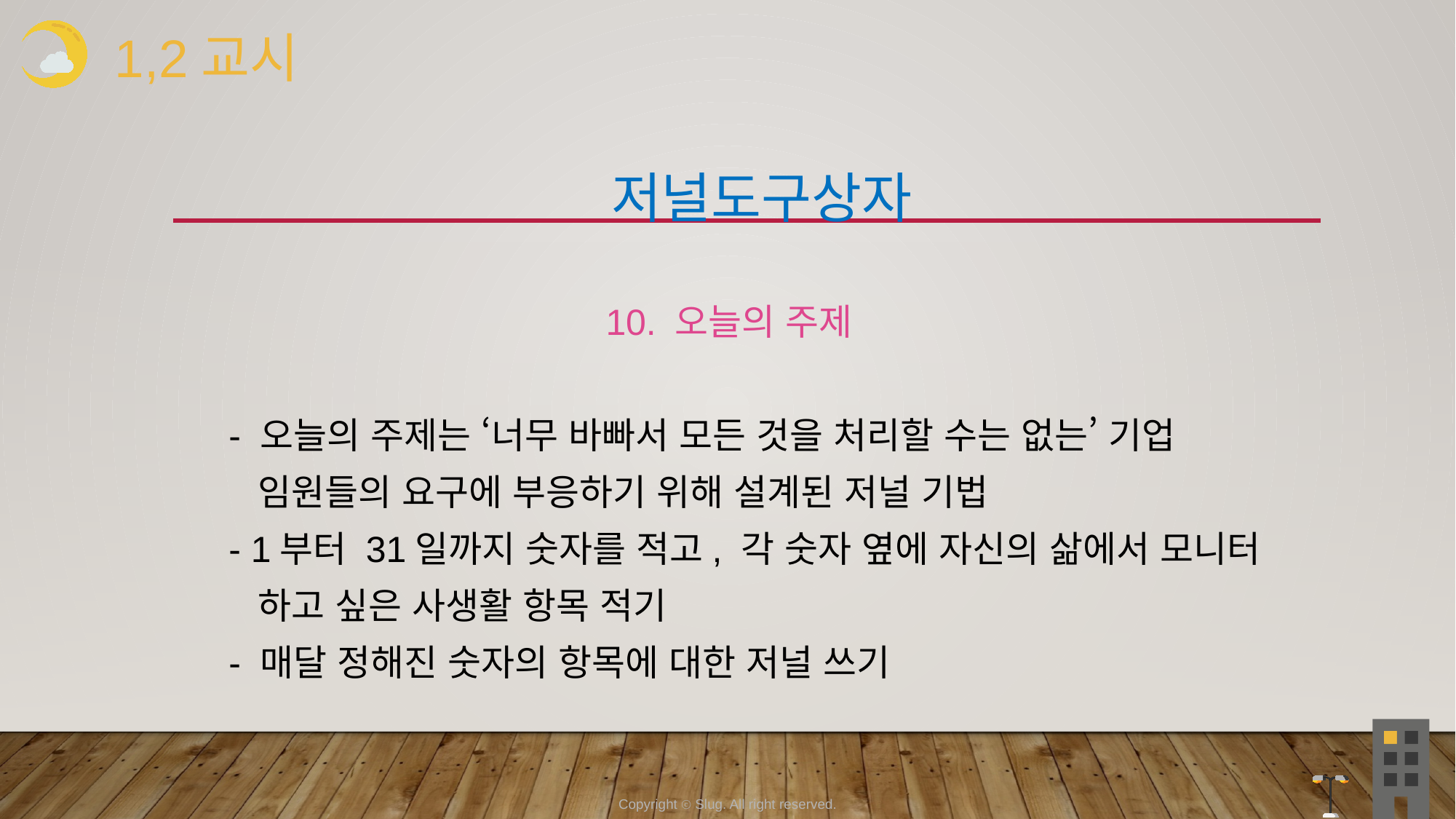

1,2교시

 저널도구상자

                                       10. 오늘의 주제

  - 오늘의 주제는 ‘너무 바빠서 모든 것을 처리할 수는 없는’ 기업
    임원들의 요구에 부응하기 위해 설계된 저널 기법
  - 1부터 31일까지 숫자를 적고, 각 숫자 옆에 자신의 삶에서 모니터
    하고 싶은 사생활 항목 적기
  - 매달 정해진 숫자의 항목에 대한 저널 쓰기

Copyright ⓒ Slug. All right reserved.